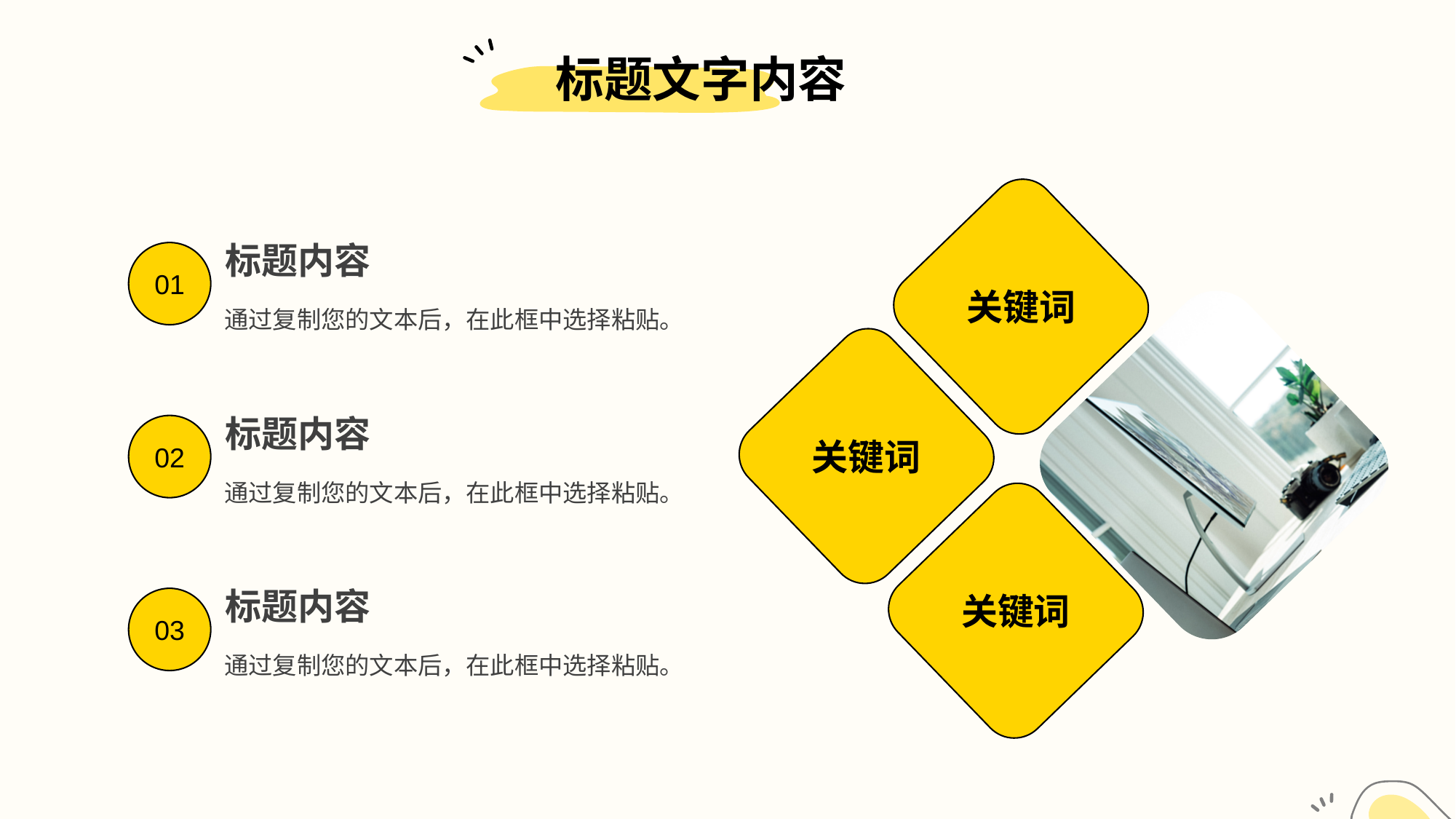

标题文字内容

标题内容
01
关键词
通过复制您的文本后，在此框中选择粘贴。

标题内容
02
关键词
通过复制您的文本后，在此框中选择粘贴。

标题内容
关键词
03
通过复制您的文本后，在此框中选择粘贴。